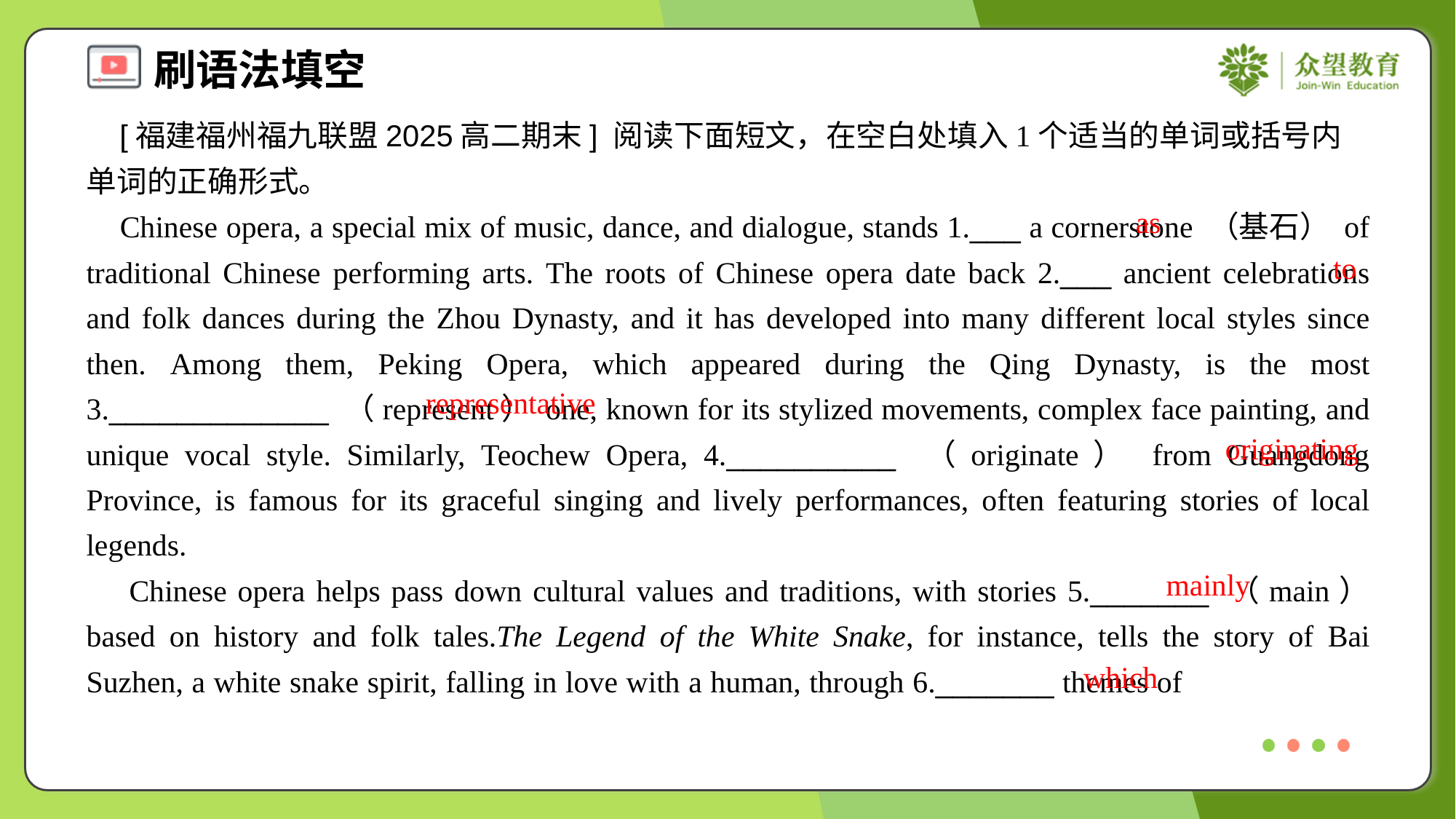

[福建福州福九联盟2025高二期末] 阅读下面短文，在空白处填入1个适当的单词或括号内单词的正确形式。
    Chinese opera, a special mix of music, dance, and dialogue, stands 1.___ a cornerstone （基石） of traditional Chinese performing arts. The roots of Chinese opera date back 2.___ ancient celebrations and folk dances during the Zhou Dynasty, and it has developed into many different local styles since then. Among them, Peking Opera, which appeared during the Qing Dynasty, is the most 3._____________ （represent） one, known for its stylized movements, complex face painting, and unique vocal style. Similarly, Teochew Opera, 4.__________ （originate） from Guangdong Province, is famous for its graceful singing and lively performances, often featuring stories of local legends.
    Chinese opera helps pass down cultural values and traditions, with stories 5._______ （main） based on history and folk tales.The Legend of the White Snake, for instance, tells the story of Bai Suzhen, a white snake spirit, falling in love with a human, through 6._______ themes of
as
to
representative
originating
mainly
which